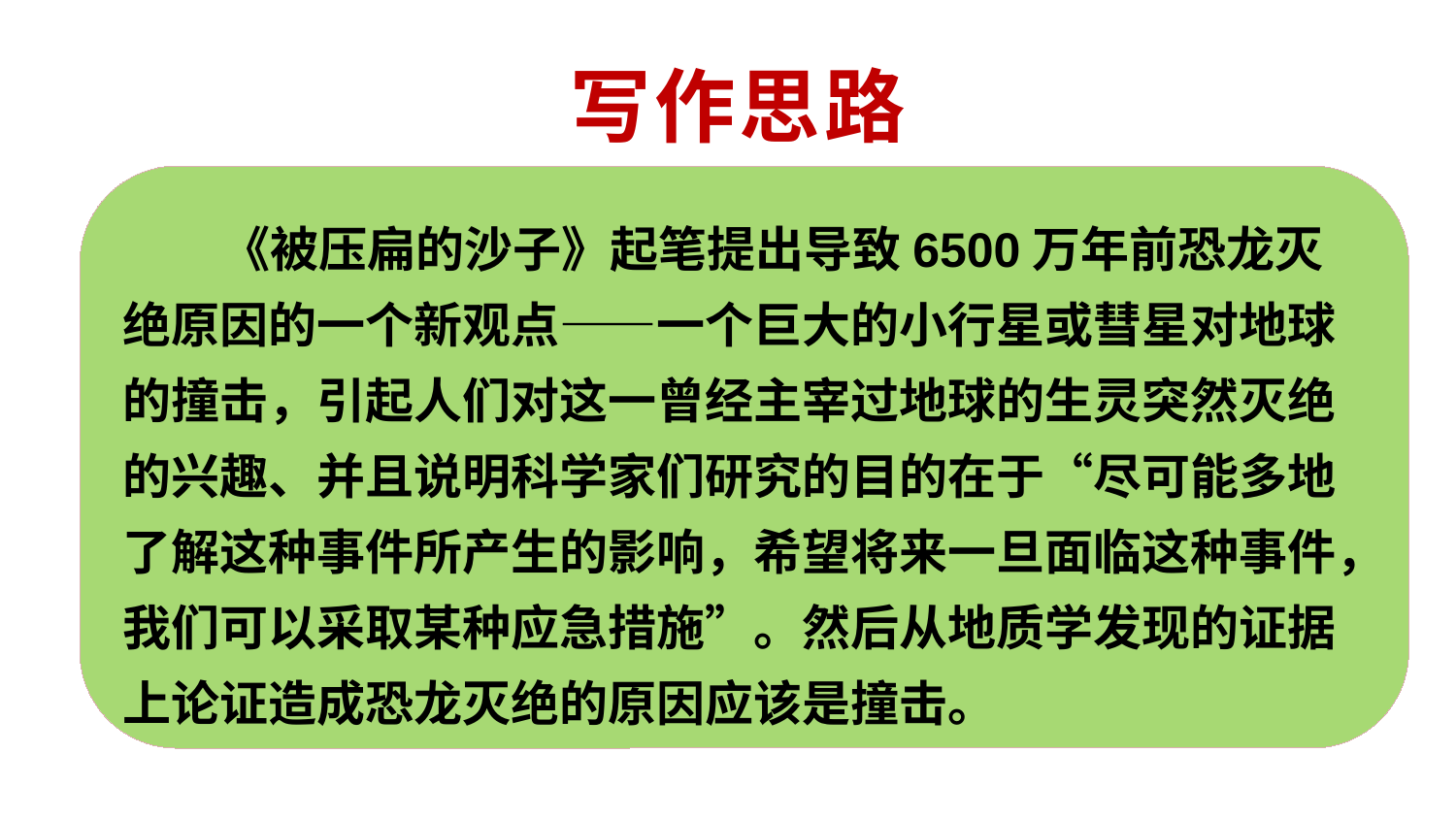

# 写作思路
        《被压扁的沙子》起笔提出导致6500万年前恐龙灭绝原因的一个新观点——一个巨大的小行星或彗星对地球的撞击，引起人们对这一曾经主宰过地球的生灵突然灭绝的兴趣、并且说明科学家们研究的目的在于“尽可能多地了解这种事件所产生的影响，希望将来一旦面临这种事件，我们可以采取某种应急措施”。然后从地质学发现的证据上论证造成恐龙灭绝的原因应该是撞击。